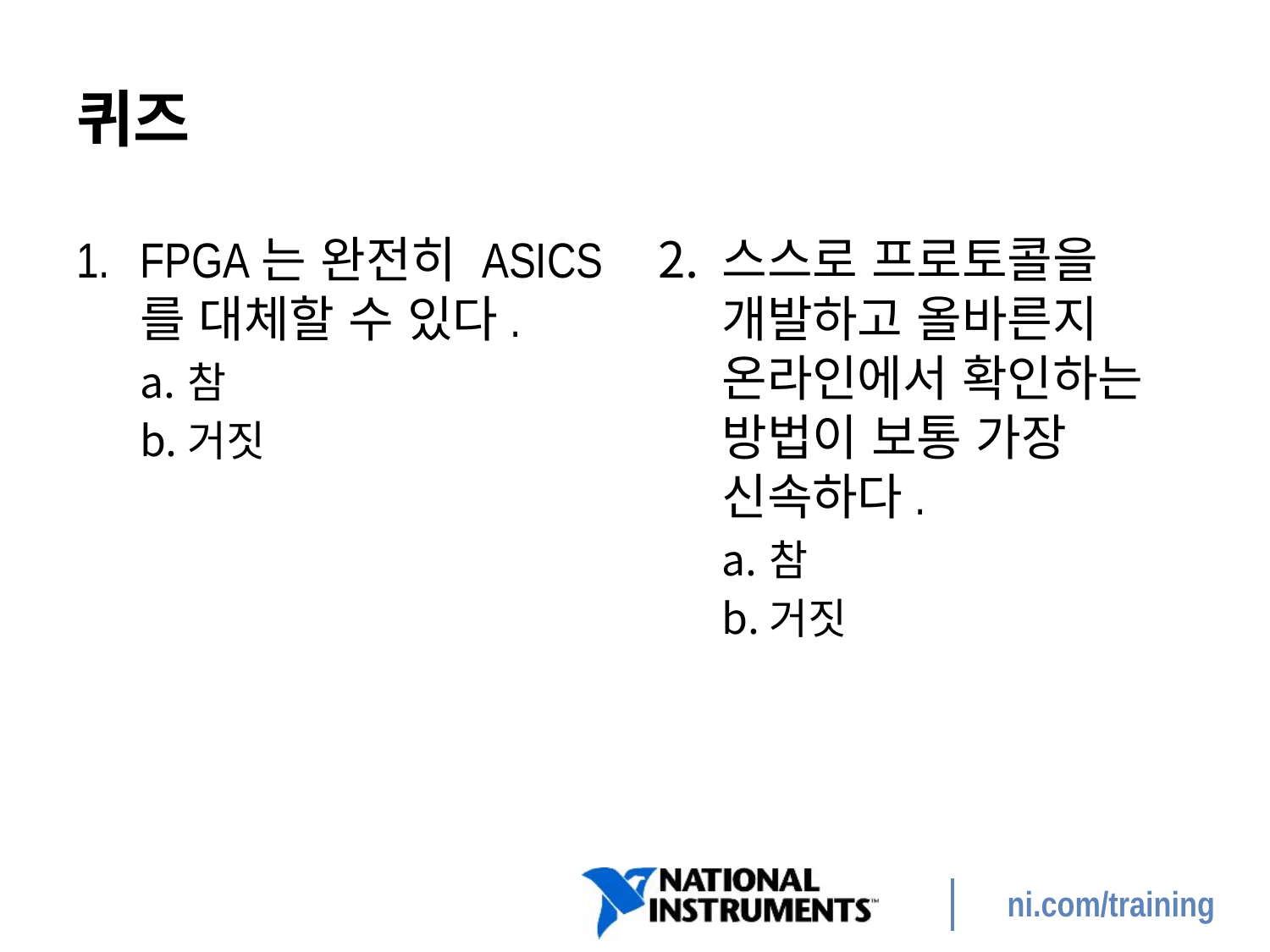

# 퀴즈
FPGA는 완전히 ASICS를 대체할 수 있다.
참
거짓
스스로 프로토콜을 개발하고 올바른지 온라인에서 확인하는 방법이 보통 가장 신속하다.
참
거짓